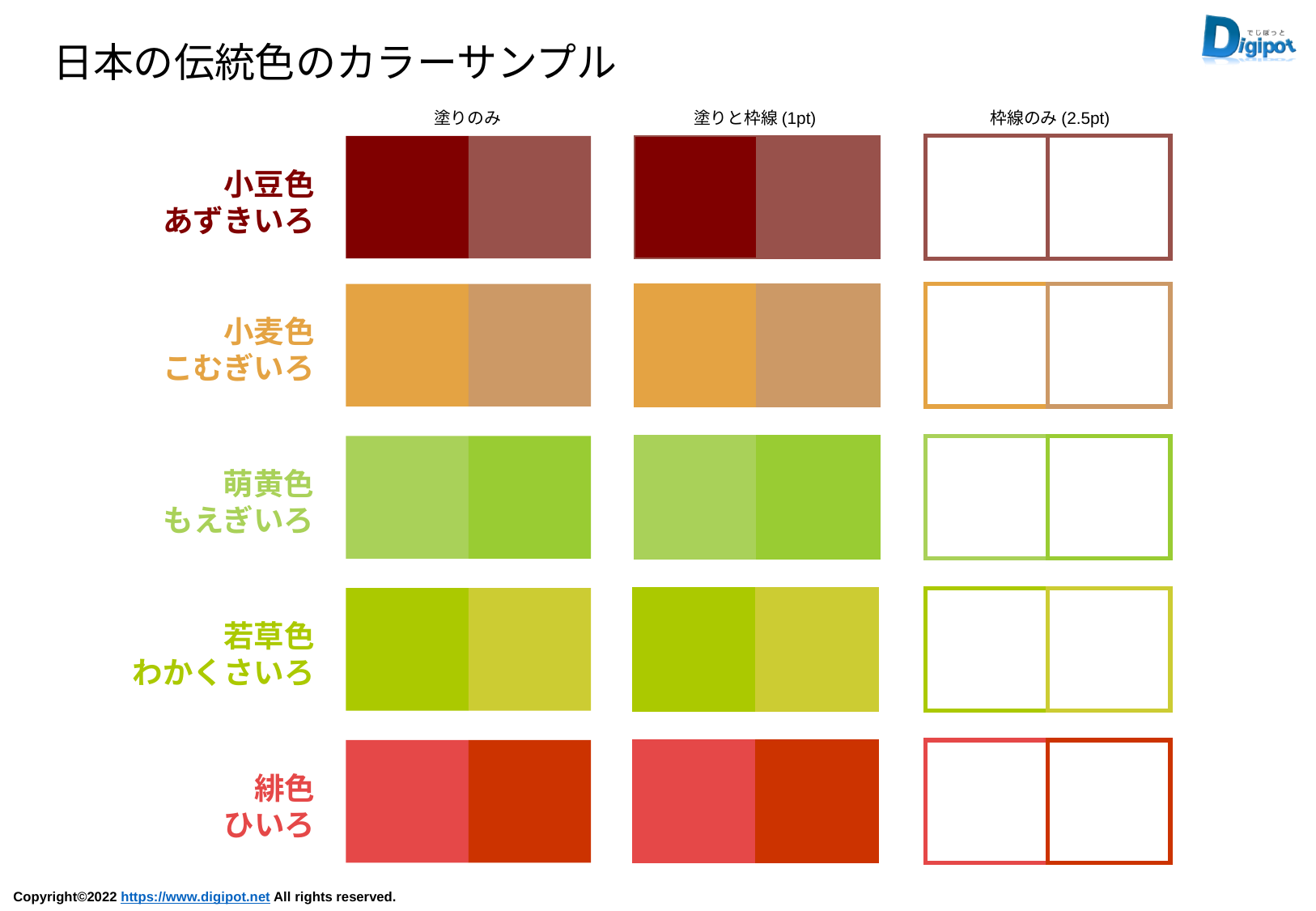

日本の伝統色のカラーサンプル
塗りのみ
塗りと枠線(1pt)
枠線のみ(2.5pt)

小豆色
あずきいろ

小麦色
こむぎいろ

萌黄色
もえぎいろ

若草色
わかくさいろ

緋色
ひいろ